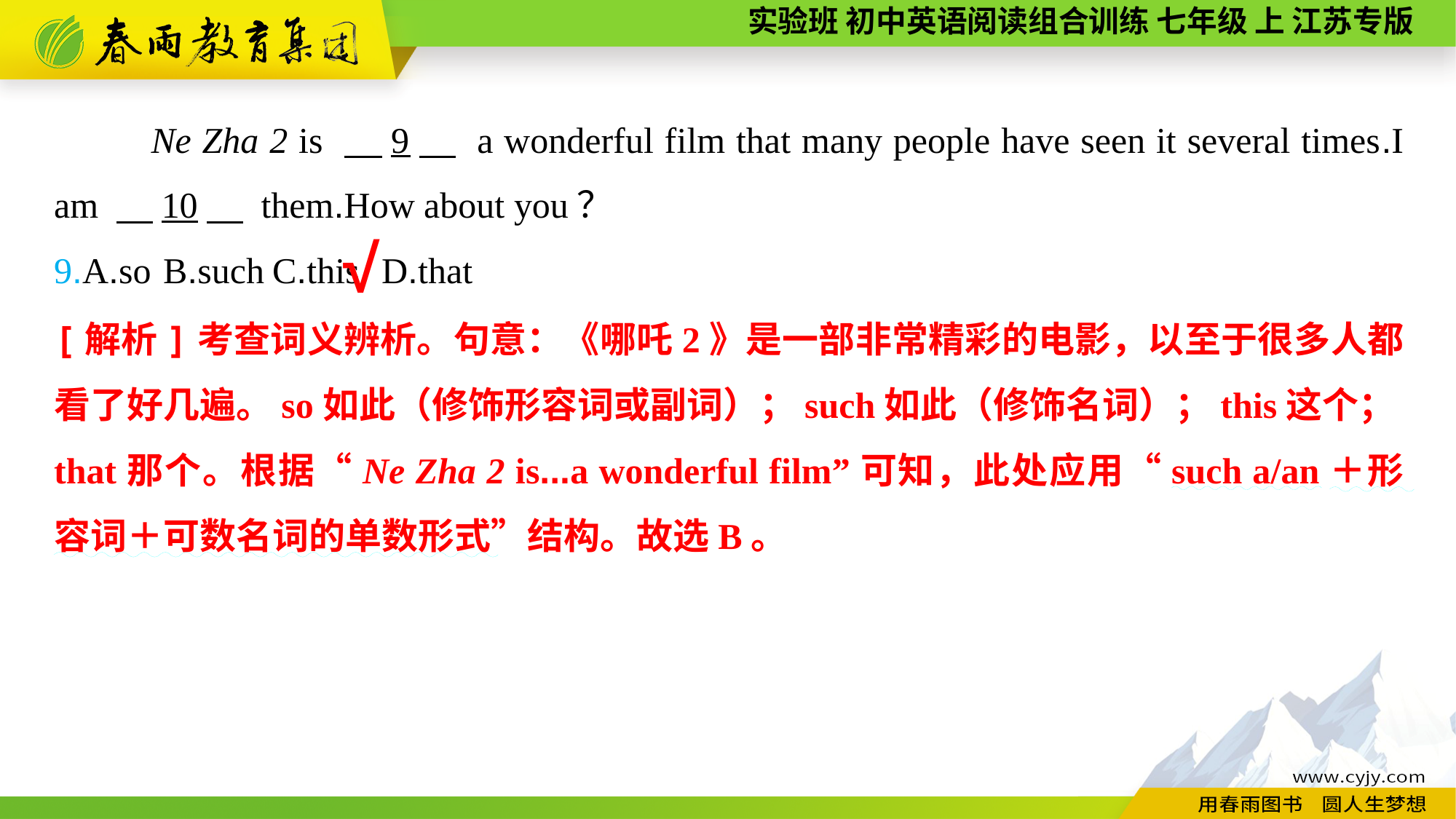

Ne Zha 2 is 　9　 a wonderful film that many people have seen it several times.I am 　10　 them.How about you？
9.A.so	B.such	C.this	D.that
√
[解析]考查词义辨析。句意：《哪吒2》是一部非常精彩的电影，以至于很多人都看了好几遍。so如此（修饰形容词或副词）；such如此（修饰名词）；this这个；that那个。根据“Ne Zha 2 is...a wonderful film”可知，此处应用“such a/an＋形容词＋可数名词的单数形式”结构。故选B。